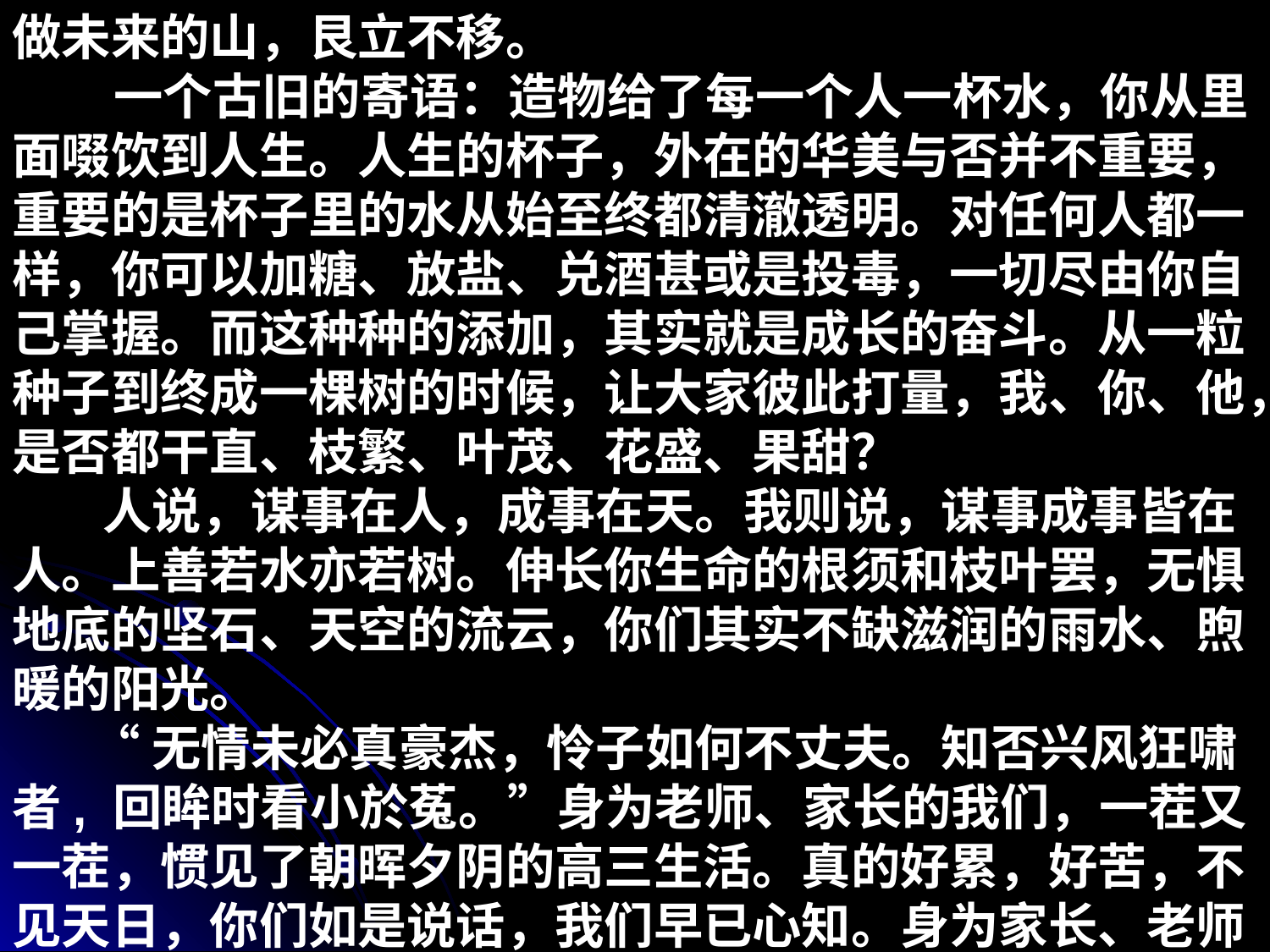

做未来的山，艮立不移。
        一个古旧的寄语：造物给了每一个人一杯水，你从里面啜饮到人生。人生的杯子，外在的华美与否并不重要，重要的是杯子里的水从始至终都清澈透明。对任何人都一样，你可以加糖、放盐、兑酒甚或是投毒，一切尽由你自己掌握。而这种种的添加，其实就是成长的奋斗。从一粒种子到终成一棵树的时候，让大家彼此打量，我、你、他，是否都干直、枝繁、叶茂、花盛、果甜？
       人说，谋事在人，成事在天。我则说，谋事成事皆在人。上善若水亦若树。伸长你生命的根须和枝叶罢，无惧地底的坚石、天空的流云，你们其实不缺滋润的雨水、煦暖的阳光。
       “无情未必真豪杰，怜子如何不丈夫。知否兴风狂啸者, 回眸时看小於菟。”身为老师、家长的我们，一茬又一茬，惯见了朝晖夕阴的高三生活。真的好累，好苦，不见天日，你们如是说话，我们早已心知。身为家长、老师的